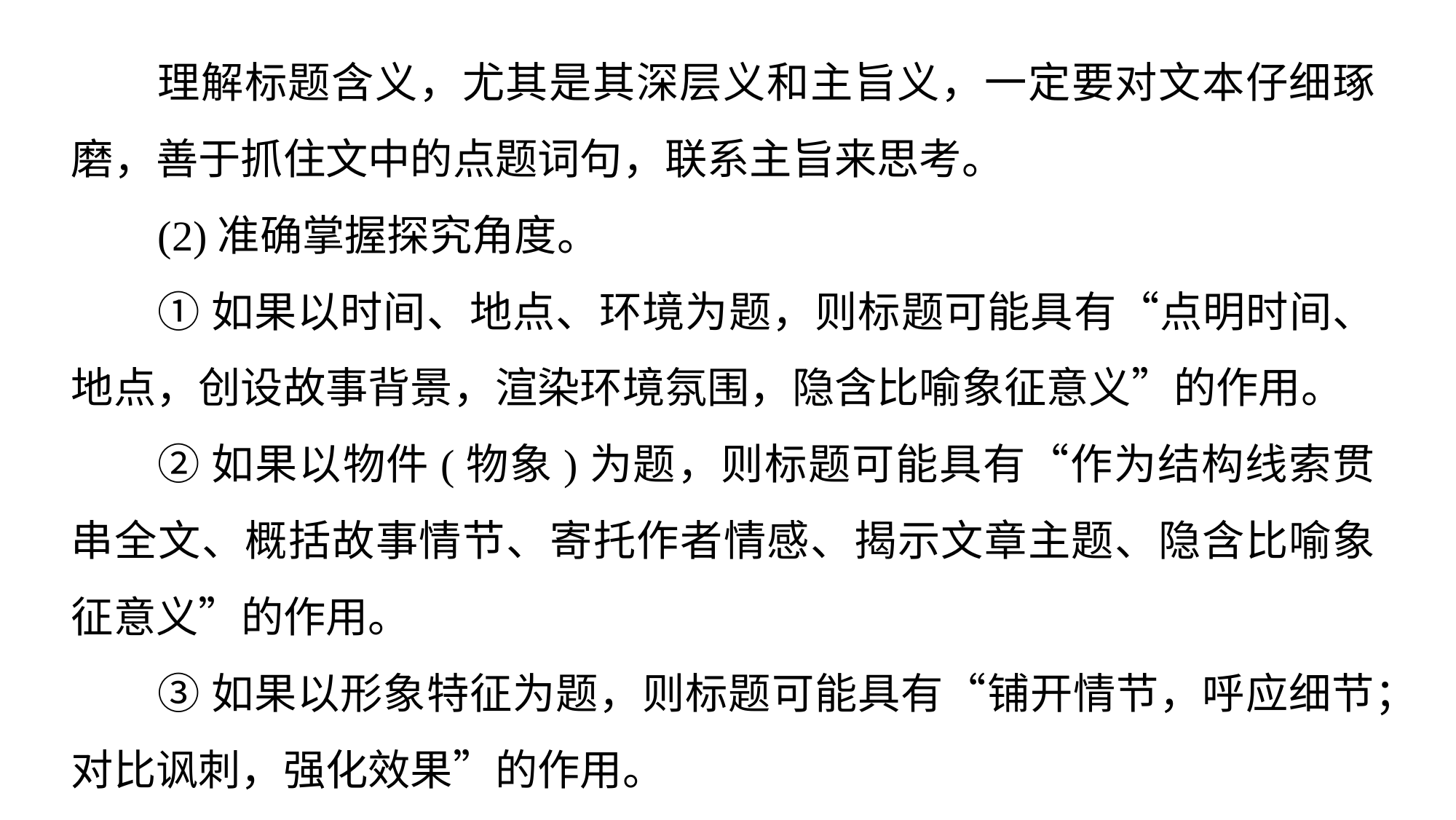

理解标题含义，尤其是其深层义和主旨义，一定要对文本仔细琢磨，善于抓住文中的点题词句，联系主旨来思考。
(2)准确掌握探究角度。
①如果以时间、地点、环境为题，则标题可能具有“点明时间、地点，创设故事背景，渲染环境氛围，隐含比喻象征意义”的作用。
②如果以物件(物象)为题，则标题可能具有“作为结构线索贯串全文、概括故事情节、寄托作者情感、揭示文章主题、隐含比喻象征意义”的作用。
③如果以形象特征为题，则标题可能具有“铺开情节，呼应细节；对比讽刺，强化效果”的作用。